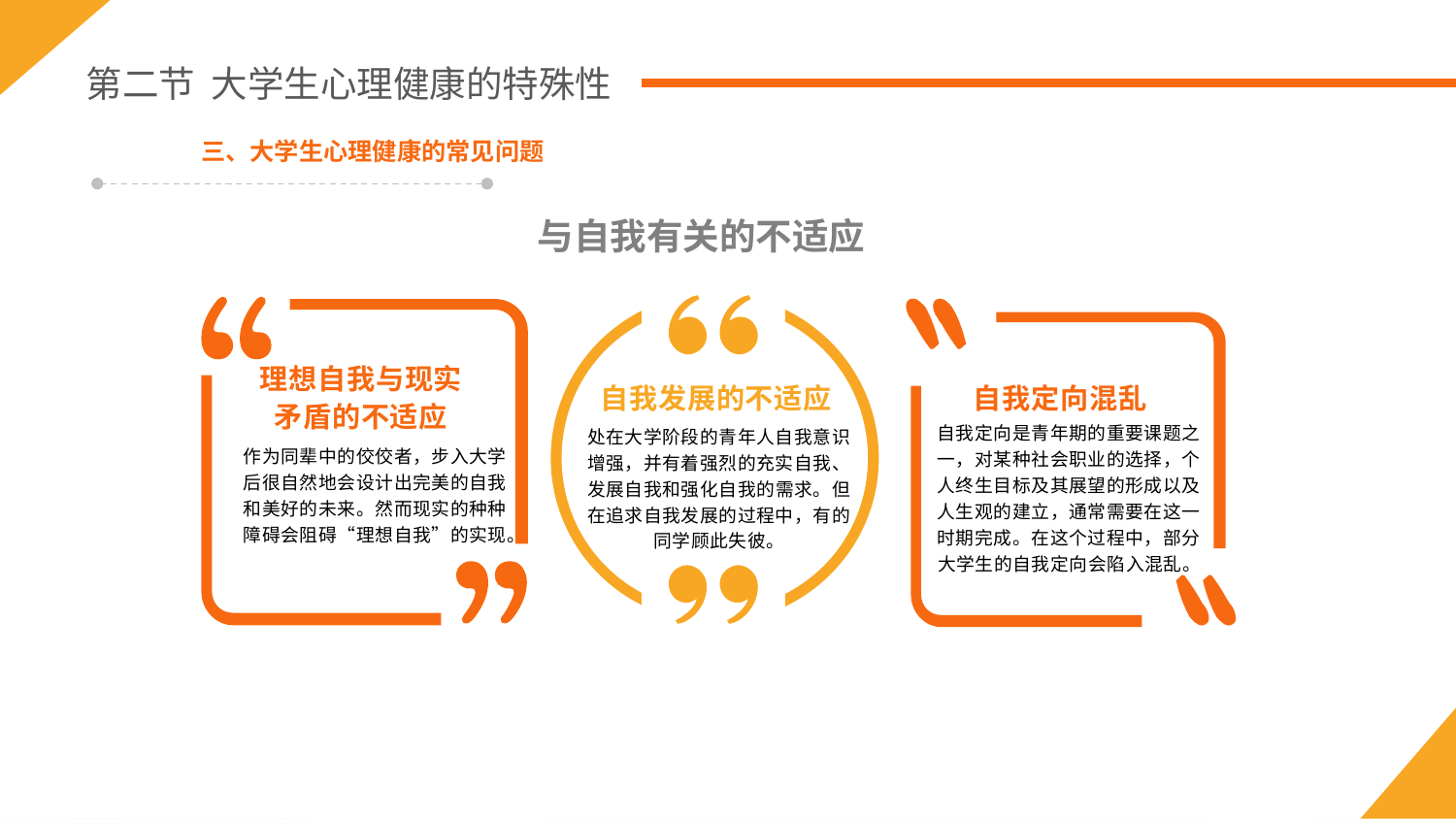

第二节  大学生心理健康的特殊性
三、大学生心理健康的常见问题
与自我有关的不适应

理想自我与现实
矛盾的不适应
自我发展的不适应
自我定向混乱
处在大学阶段的青年人自我意识增强，并有着强烈的充实自我、发展自我和强化自我的需求。但在追求自我发展的过程中，有的同学顾此失彼。
作为同辈中的佼佼者，步入大学后很自然地会设计出完美的自我和美好的未来。然而现实的种种障碍会阻碍“理想自我”的实现。
自我定向是青年期的重要课题之一，对某种社会职业的选择，个人终生目标及其展望的形成以及人生观的建立，通常需要在这一时期完成。在这个过程中，部分大学生的自我定向会陷入混乱。